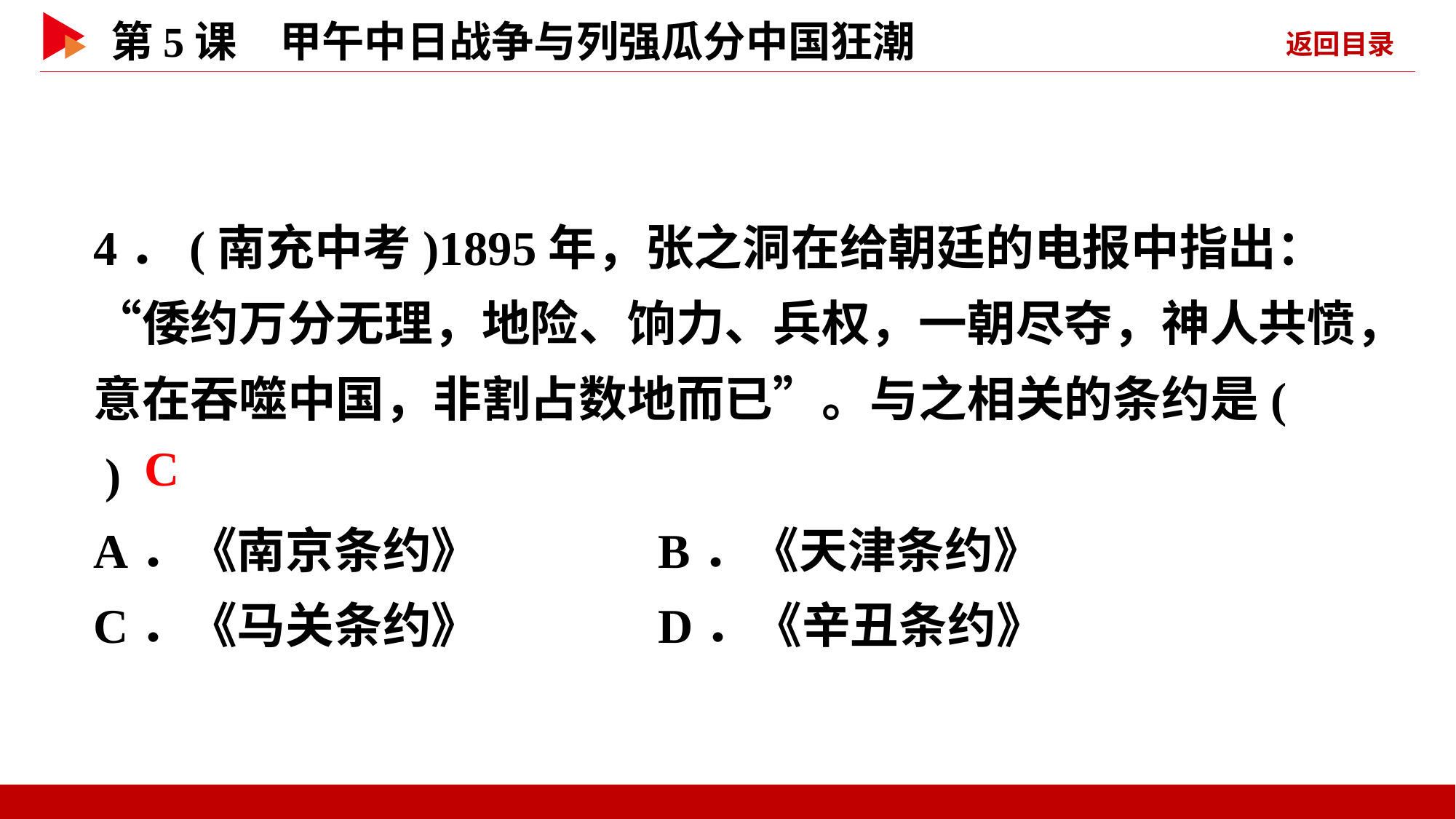

4．(南充中考)1895年，张之洞在给朝廷的电报中指出：“倭约万分无理，地险、饷力、兵权，一朝尽夺，神人共愤，意在吞噬中国，非割占数地而已”。与之相关的条约是(        )
A．《南京条约》               B．《天津条约》
C．《马关条约》               D．《辛丑条约》
   C